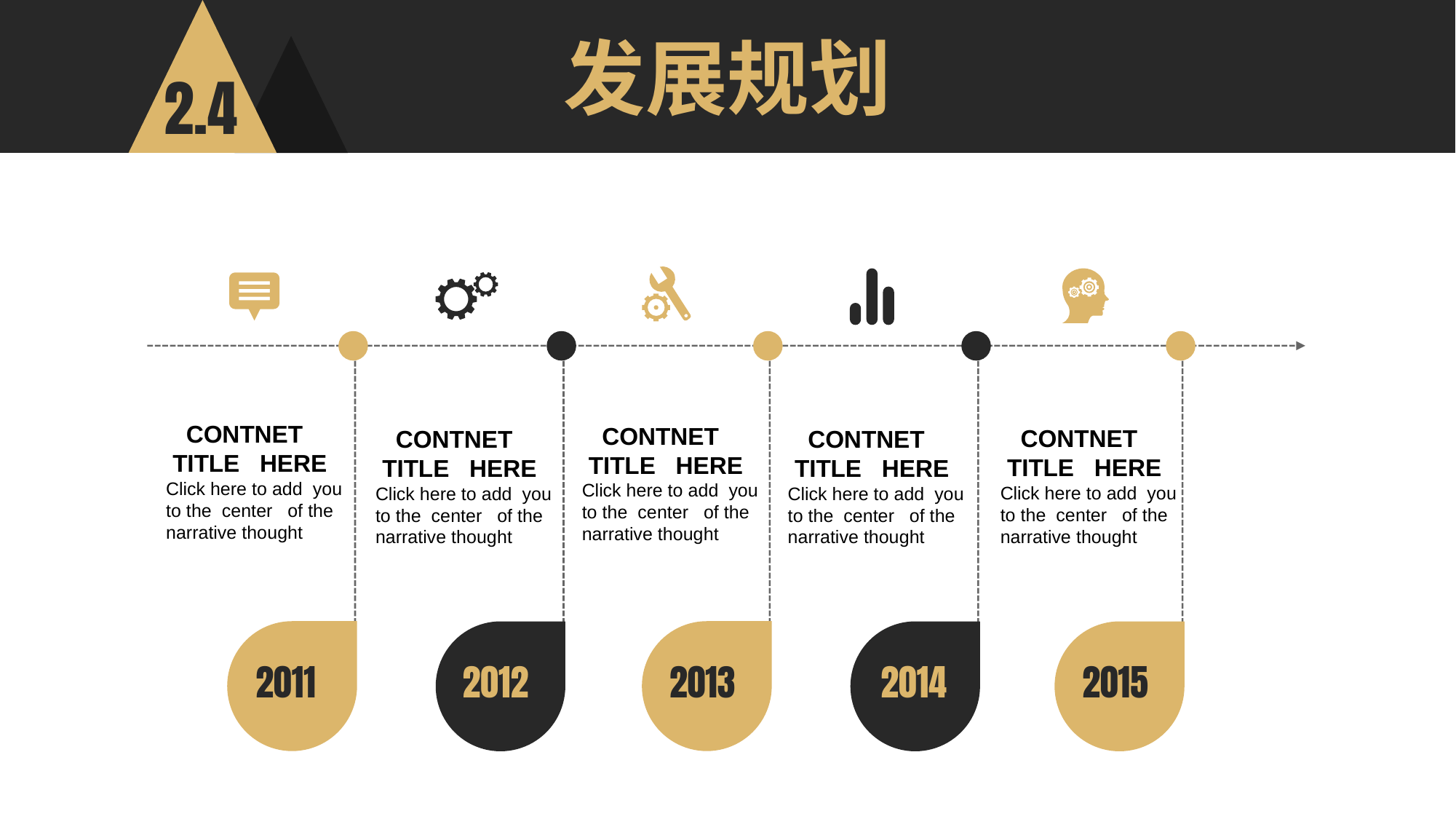

发展规划

2.4

2011

2012

2013

2014

2015
   CONTNET
 TITLE   HERE
Click here to add  you
to the  center   of the
narrative thought
   CONTNET
 TITLE   HERE
Click here to add  you
to the  center   of the
narrative thought
   CONTNET
 TITLE   HERE
Click here to add  you
to the  center   of the
narrative thought
   CONTNET
 TITLE   HERE
Click here to add  you
to the  center   of the
narrative thought
   CONTNET
 TITLE   HERE
Click here to add  you
to the  center   of the
narrative thought